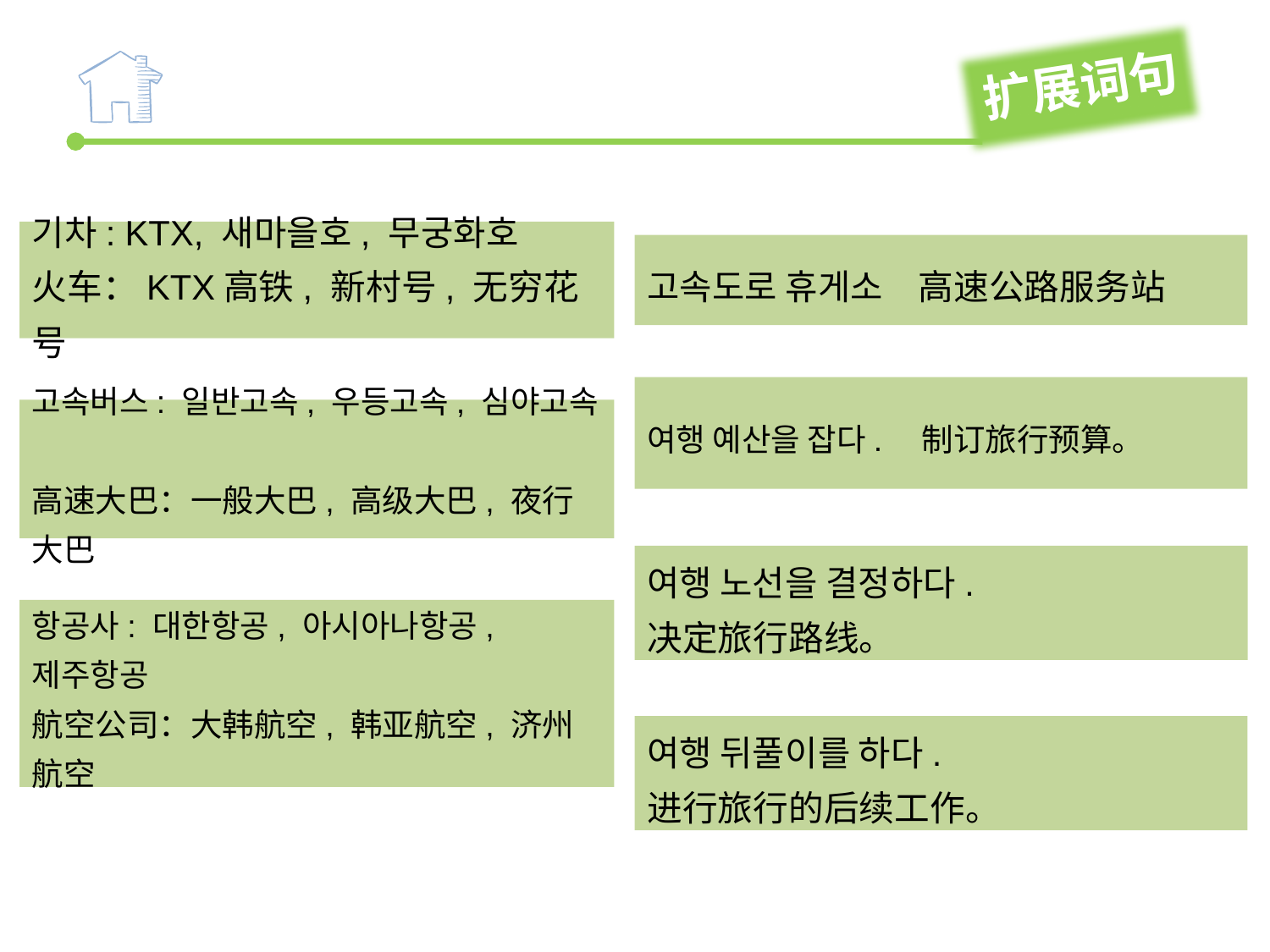

扩展词句

기차: KTX, 새마을호, 무궁화호
火车：KTX高铁, 新村号, 无穷花号
고속도로 휴게소　高速公路服务站
여행 예산을 잡다.　制订旅行预算。
고속버스: 일반고속, 우등고속, 심야고속
高速大巴：一般大巴, 高级大巴, 夜行大巴
여행 노선을 결정하다.
决定旅行路线。
항공사: 대한항공, 아시아나항공, 제주항공
航空公司：大韩航空, 韩亚航空, 济州航空
여행 뒤풀이를 하다.
进行旅行的后续工作。